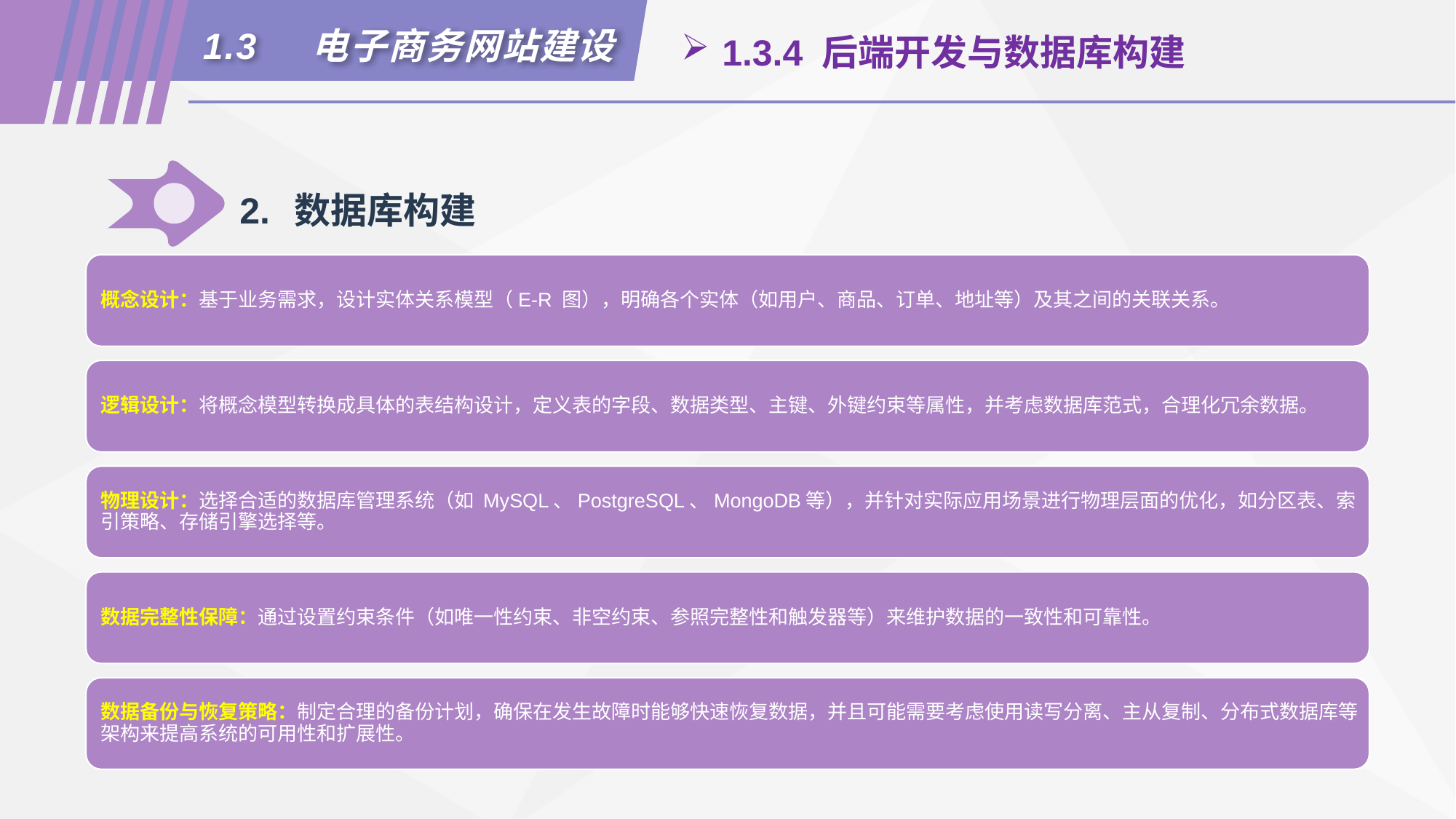

1.3	电子商务网站建设
1.3.4 后端开发与数据库构建

2.	数据库构建
概念设计：基于业务需求，设计实体关系模型（E-R 图），明确各个实体（如用户、商品、订单、地址等）及其之间的关联关系。
逻辑设计：将概念模型转换成具体的表结构设计，定义表的字段、数据类型、主键、外键约束等属性，并考虑数据库范式，合理化冗余数据。
物理设计：选择合适的数据库管理系统（如 MySQL、PostgreSQL、MongoDB等），并针对实际应用场景进行物理层面的优化，如分区表、索引策略、存储引擎选择等。
数据完整性保障：通过设置约束条件（如唯一性约束、非空约束、参照完整性和触发器等）来维护数据的一致性和可靠性。
数据备份与恢复策略：制定合理的备份计划，确保在发生故障时能够快速恢复数据，并且可能需要考虑使用读写分离、主从复制、分布式数据库等架构来提高系统的可用性和扩展性。